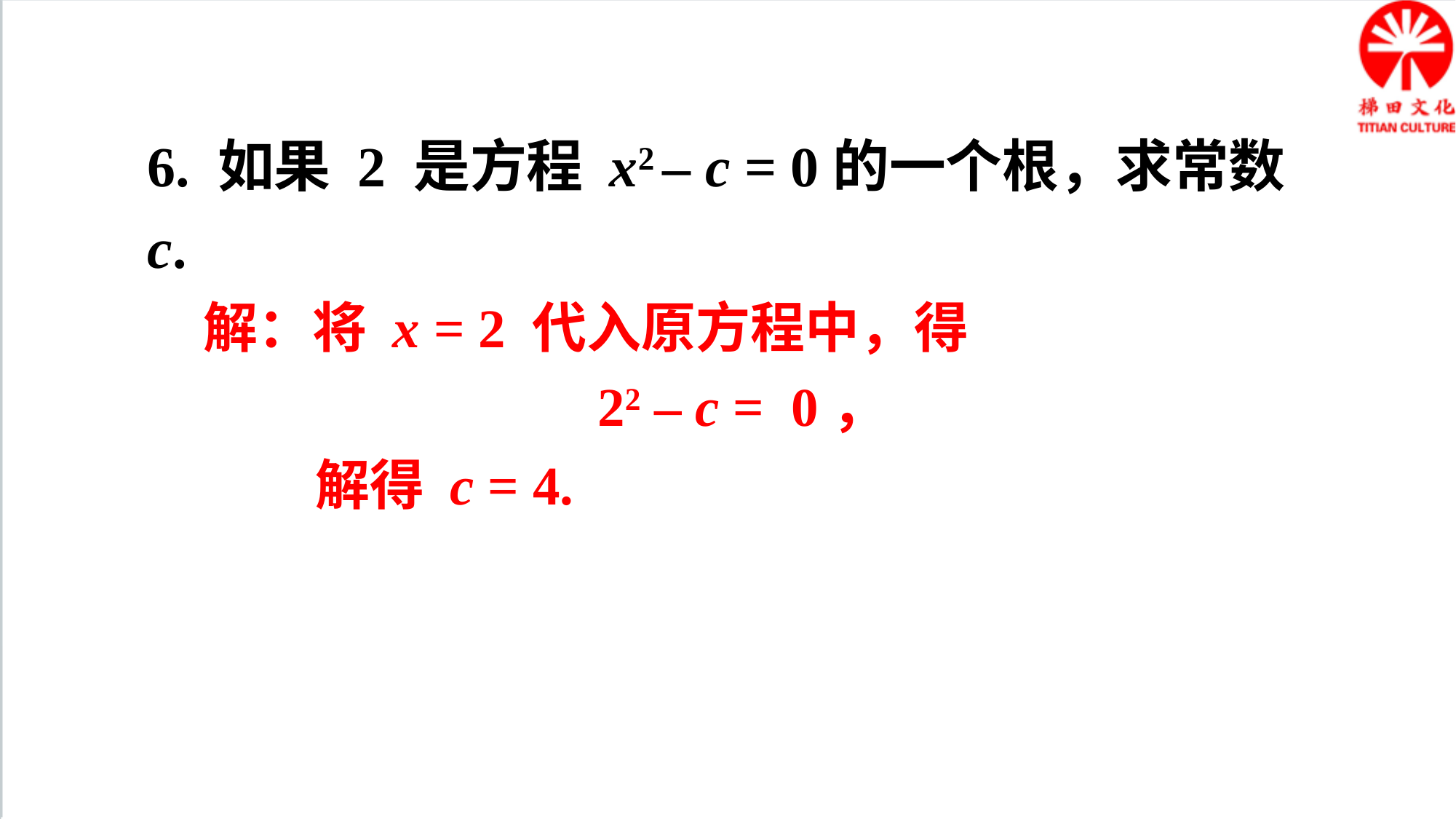

6. 如果 2 是方程 x2 – c = 0的一个根，求常数 c.
解：将 x = 2 代入原方程中，得
22 – c =  0，
        解得 c = 4.